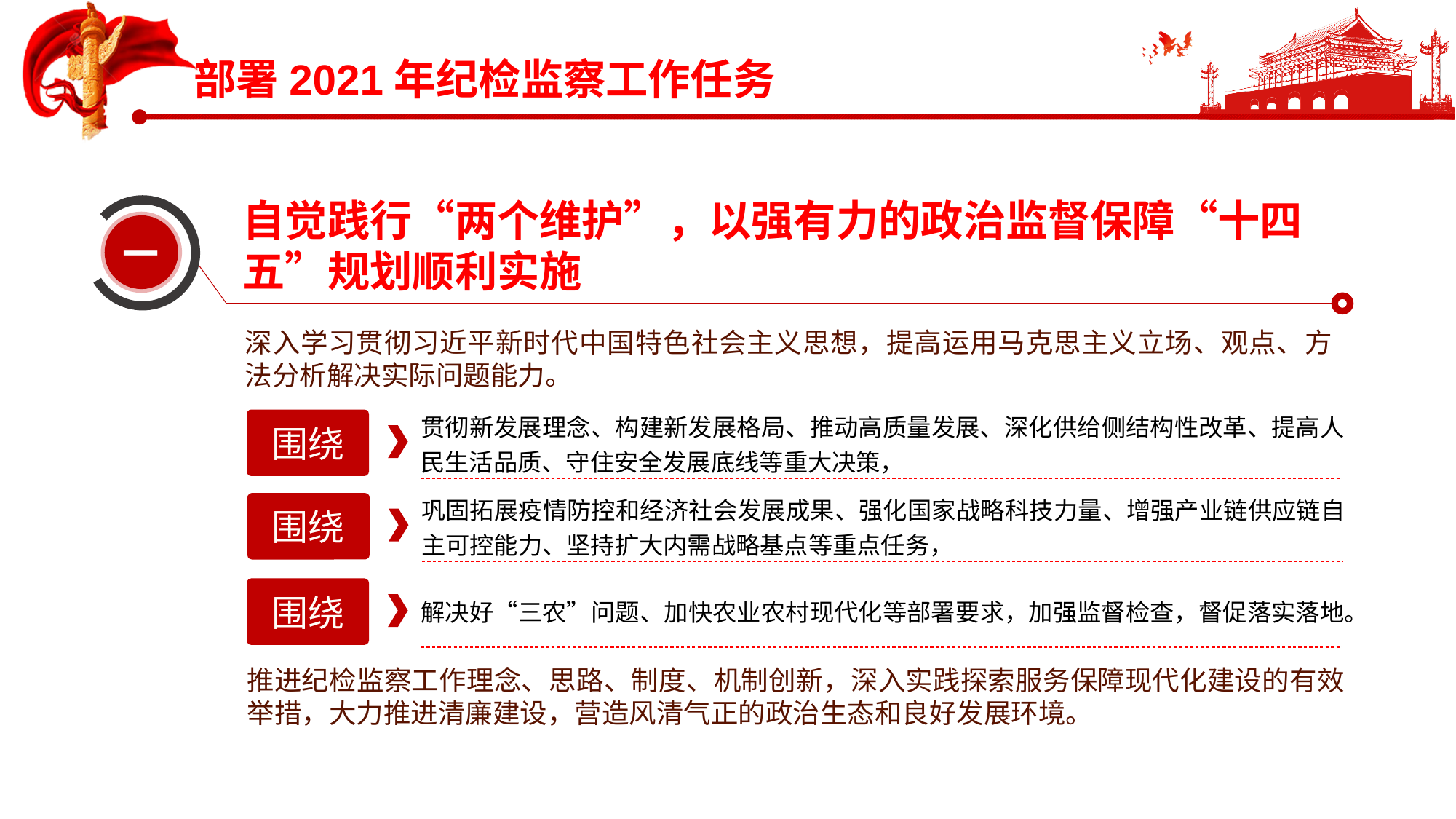

自觉践行“两个维护”，以强有力的政治监督保障“十四五”规划顺利实施

一

深入学习贯彻习近平新时代中国特色社会主义思想，提高运用马克思主义立场、观点、方法分析解决实际问题能力。
贯彻新发展理念、构建新发展格局、推动高质量发展、深化供给侧结构性改革、提高人民生活品质、守住安全发展底线等重大决策，
围绕

巩固拓展疫情防控和经济社会发展成果、强化国家战略科技力量、增强产业链供应链自主可控能力、坚持扩大内需战略基点等重点任务，
围绕

围绕
解决好“三农”问题、加快农业农村现代化等部署要求，加强监督检查，督促落实落地。

推进纪检监察工作理念、思路、制度、机制创新，深入实践探索服务保障现代化建设的有效举措，大力推进清廉建设，营造风清气正的政治生态和良好发展环境。